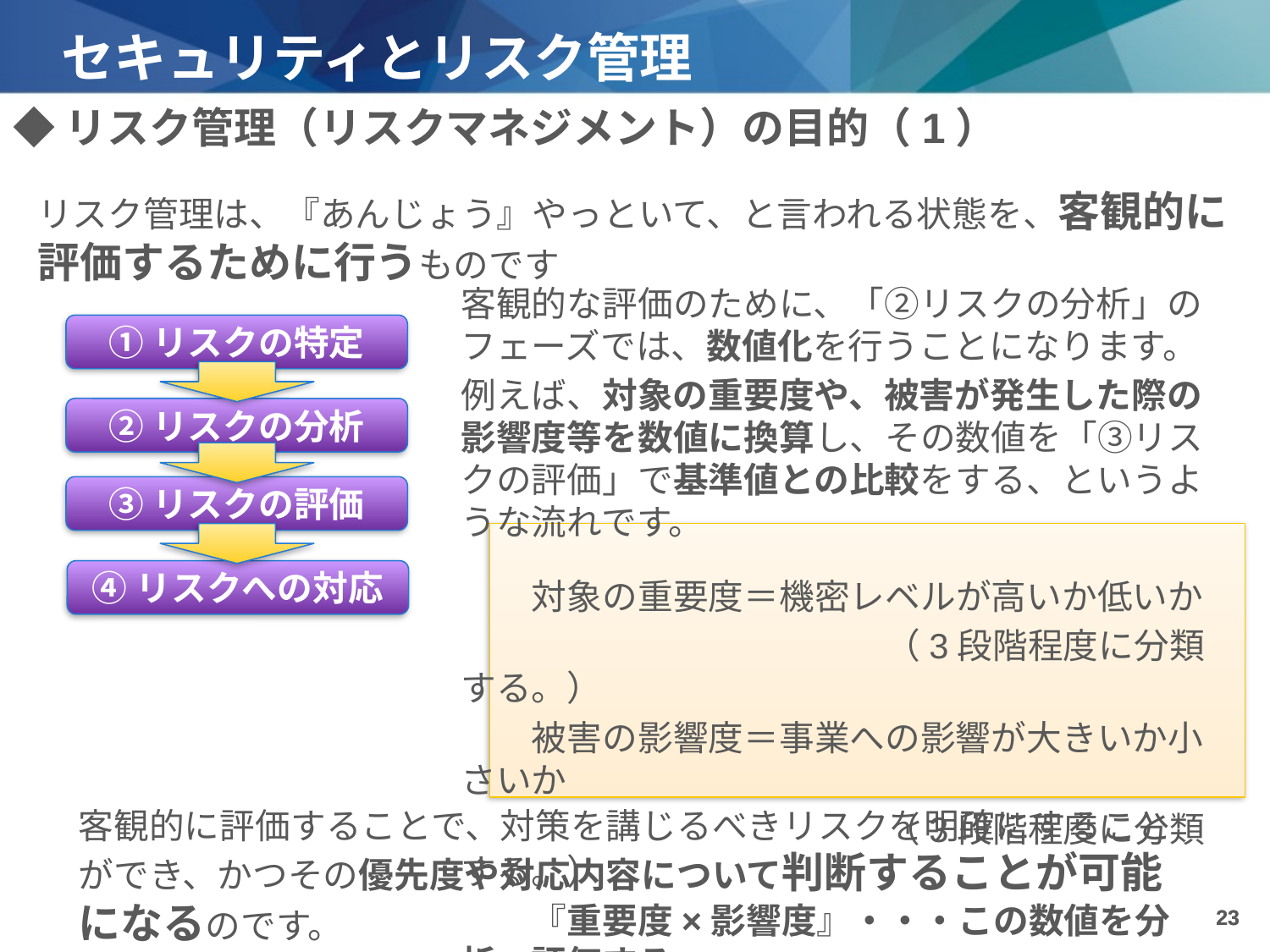

# セキュリティとリスク管理
◆リスク管理（リスクマネジメント）の目的（1）
リスク管理は、『あんじょう』やっといて、と言われる状態を、客観的に評価するために行うものです
客観的な評価のために、「②リスクの分析」のフェーズでは、数値化を行うことになります。
例えば、対象の重要度や、被害が発生した際の影響度等を数値に換算し、その数値を「③リスクの評価」で基準値との比較をする、というような流れです。

　　対象の重要度＝機密レベルが高いか低いか
　　　　　　　　　　　　（3段階程度に分類する。）
　　被害の影響度＝事業への影響が大きいか小さいか
　　　　　　　　　　　　（3段階程度に分類する。）
　　『重要度×影響度』・・・この数値を分析・評価する
①リスクの特定

②リスクの分析

③リスクの評価

④リスクへの対応
客観的に評価することで、対策を講じるべきリスクを明確にすることができ、かつその優先度や対応内容について判断することが可能になるのです。